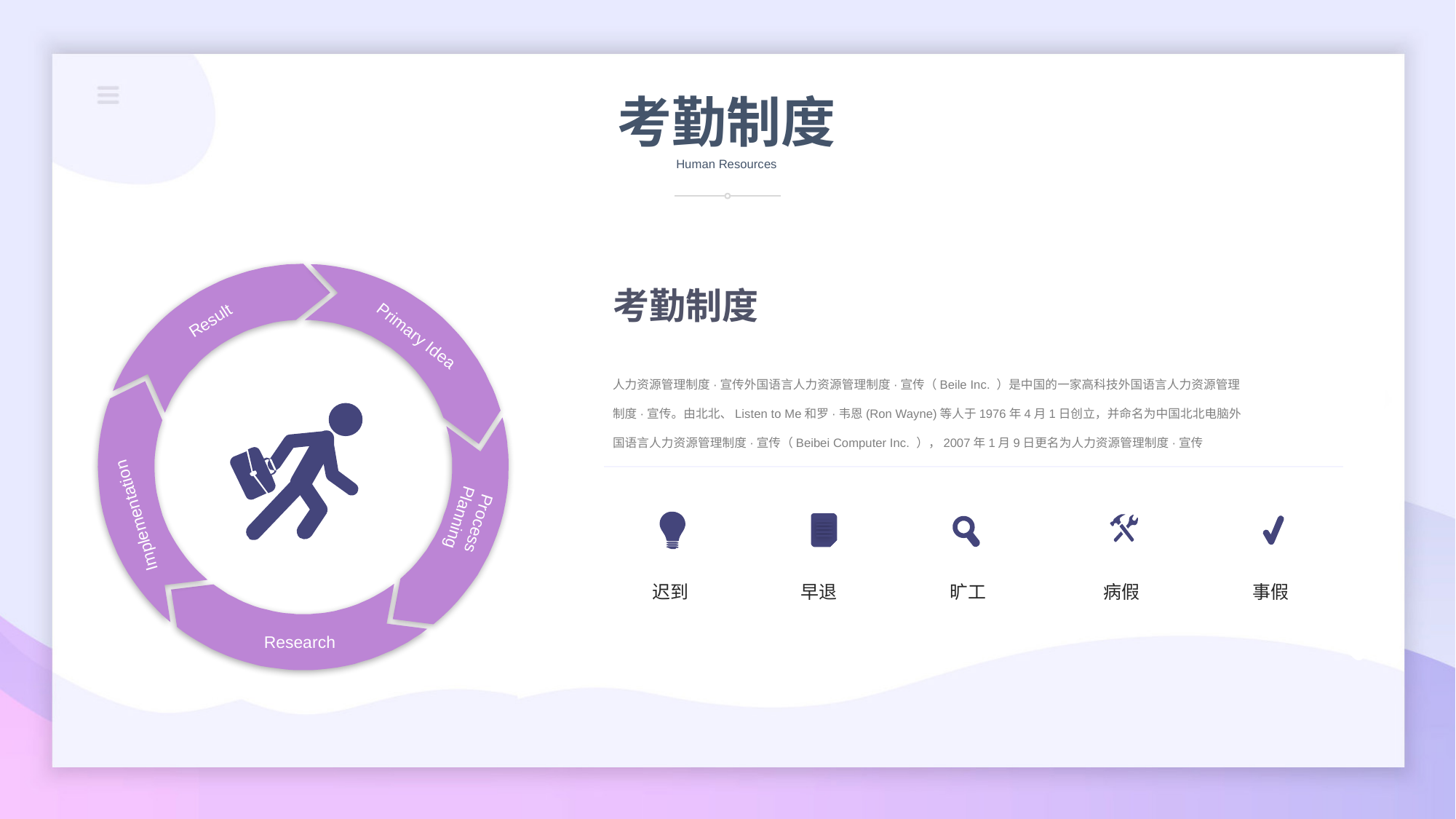

考勤制度
Human Resources

考勤制度
Result
Primary Idea
人力资源管理制度·宣传外国语言人力资源管理制度·宣传（Beile Inc. ）是中国的一家高科技外国语言人力资源管理制度·宣传。由北北、Listen to Me和罗·韦恩(Ron Wayne)等人于1976年4月1日创立，并命名为中国北北电脑外国语言人力资源管理制度·宣传（Beibei Computer Inc. ），2007年1月9日更名为人力资源管理制度·宣传

Process Planning
Implementation

早退
旷工
病假
事假
迟到

Research